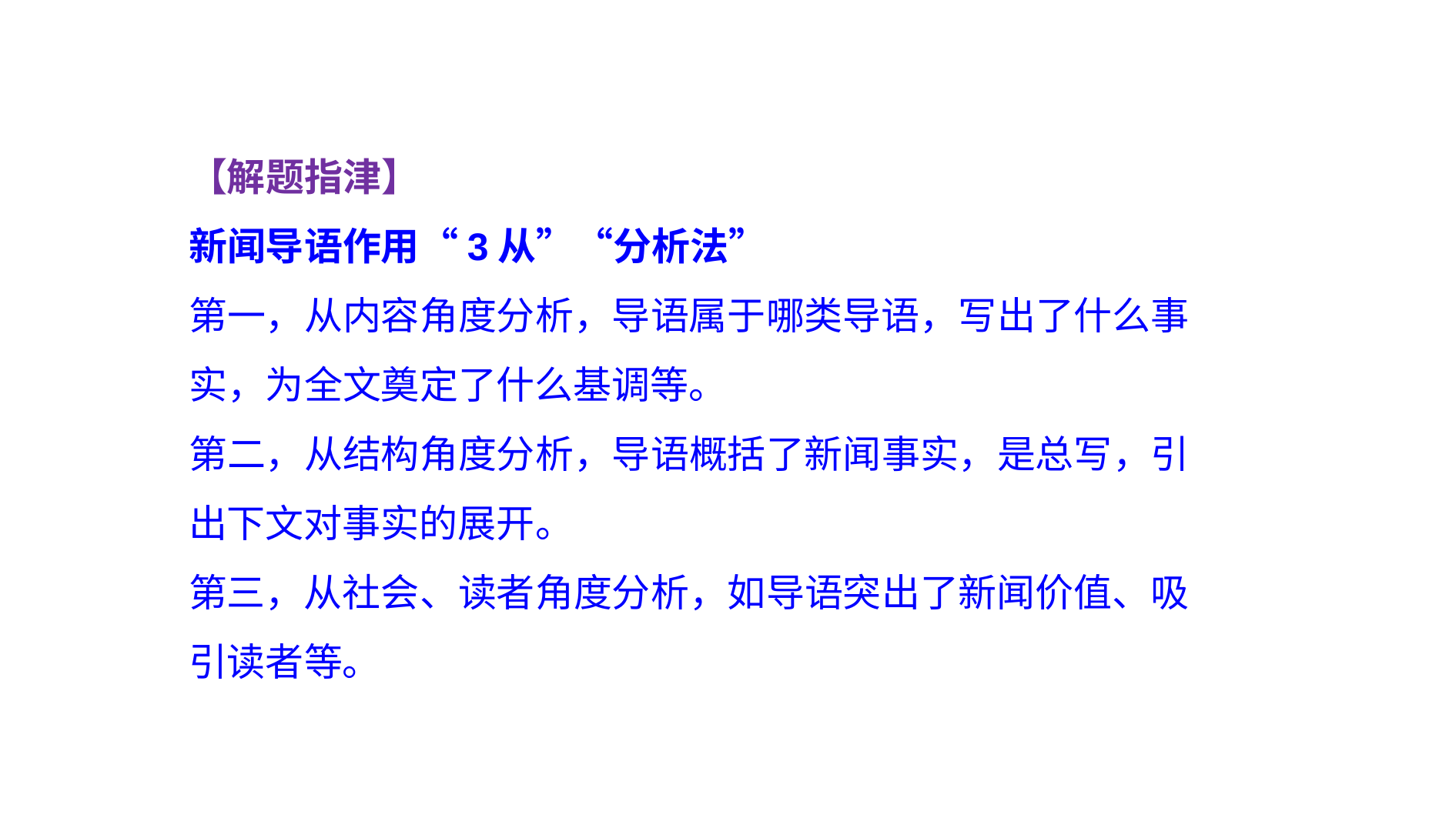

【解题指津】
新闻导语作用“3从”“分析法”
第一，从内容角度分析，导语属于哪类导语，写出了什么事实，为全文奠定了什么基调等。
第二，从结构角度分析，导语概括了新闻事实，是总写，引出下文对事实的展开。
第三，从社会、读者角度分析，如导语突出了新闻价值、吸引读者等。